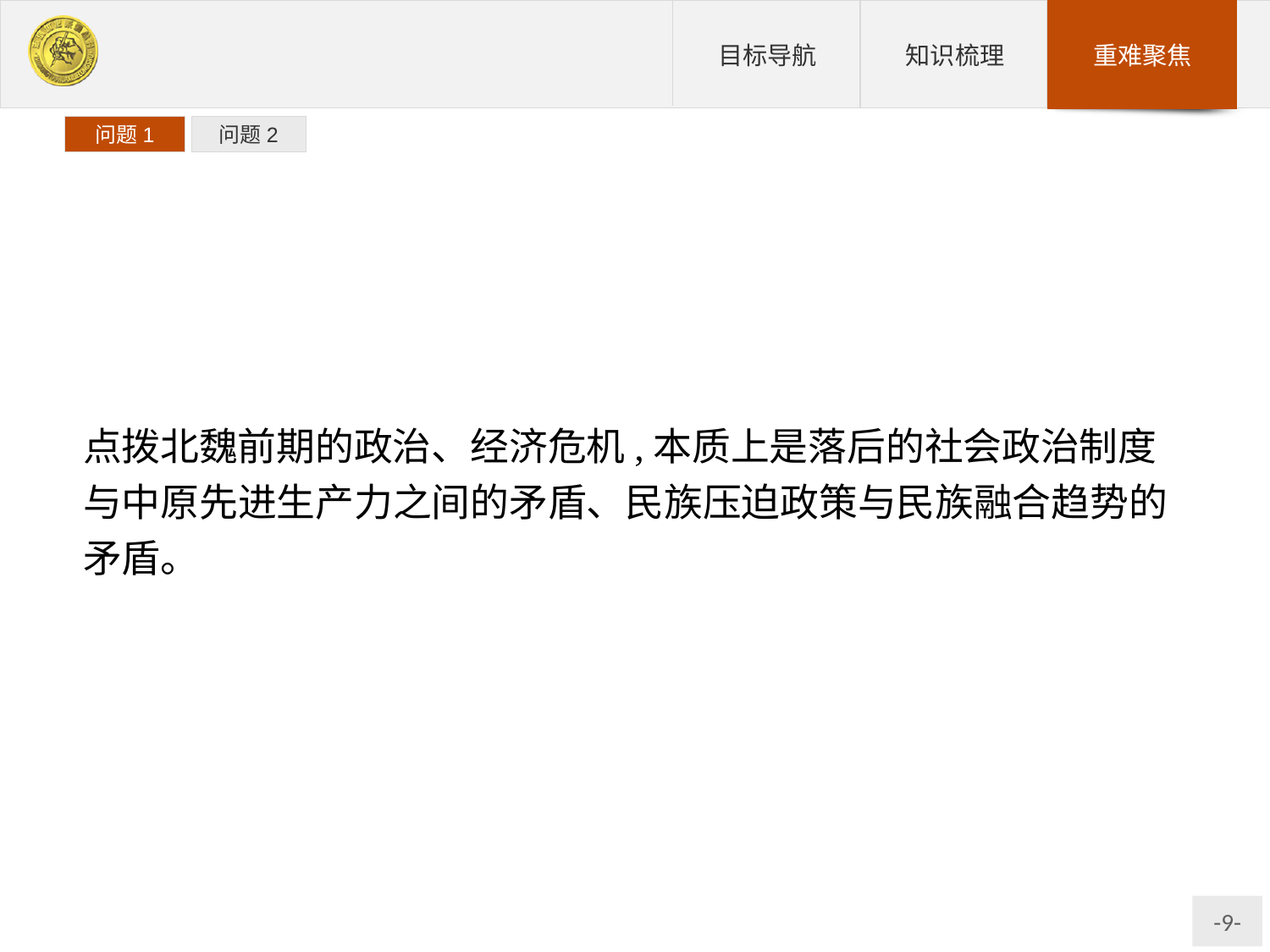

问题1
问题2
点拨北魏前期的政治、经济危机,本质上是落后的社会政治制度与中原先进生产力之间的矛盾、民族压迫政策与民族融合趋势的矛盾。